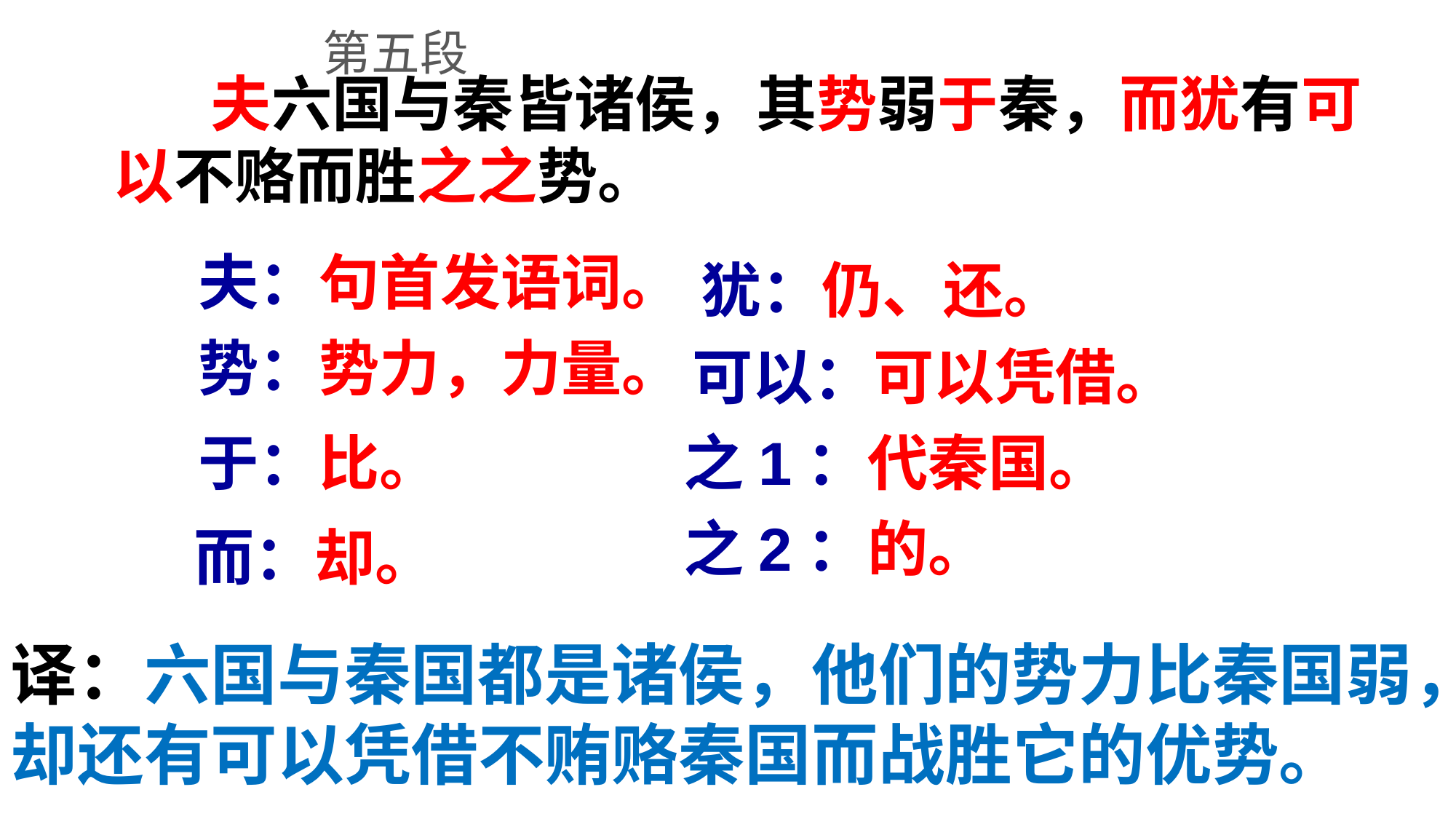

第五段
      夫六国与秦皆诸侯，其势弱于秦，而犹有可以不赂而胜之之势。
夫：句首发语词。
犹：仍、还。
势：势力，力量。
可以：可以凭借。
于：比。
之1：代秦国。
之2：的。
而：却。
译：六国与秦国都是诸侯，他们的势力比秦国弱，却还有可以凭借不贿赂秦国而战胜它的优势。